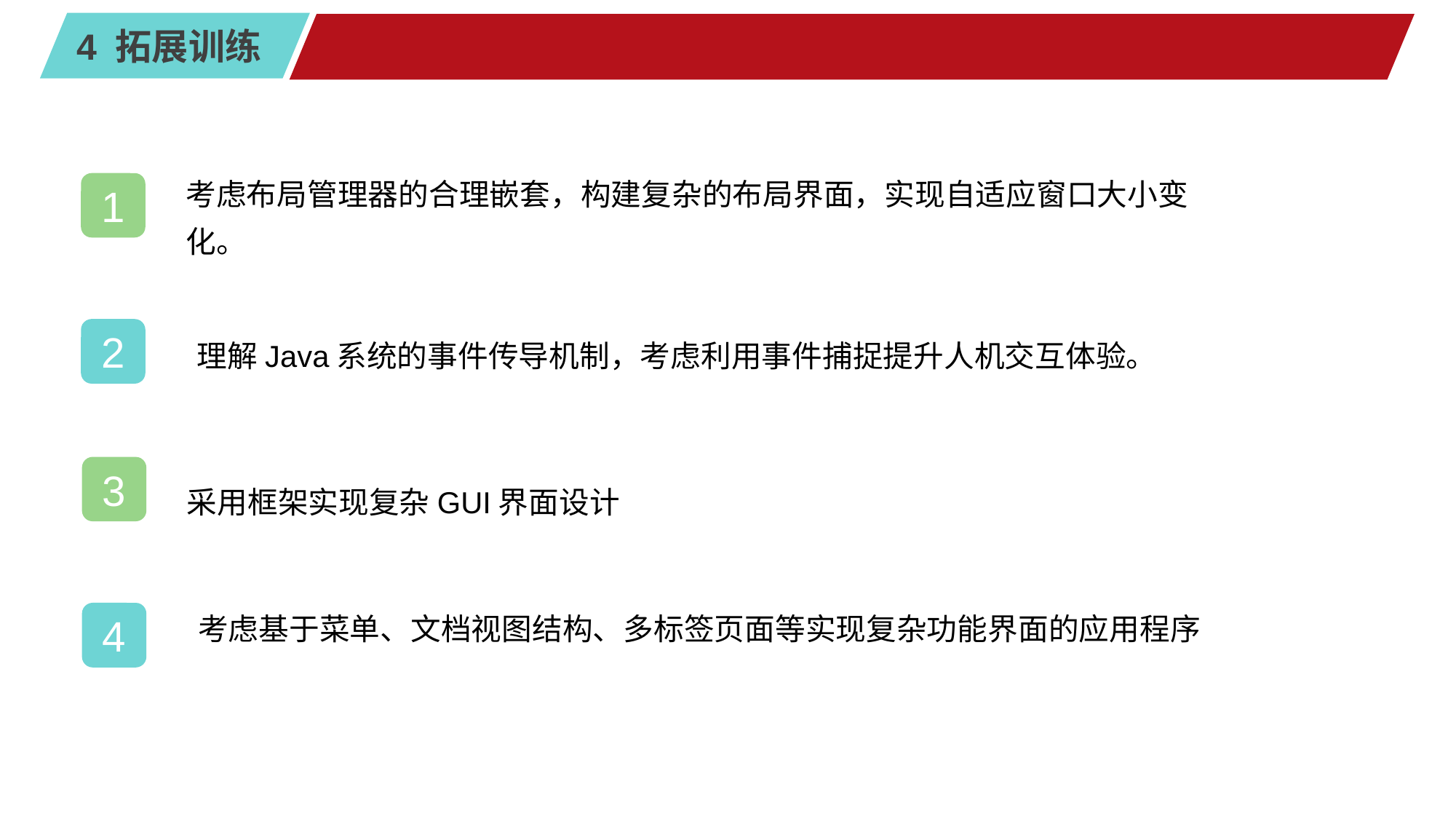

#
考虑布局管理器的合理嵌套，构建复杂的布局界面，实现自适应窗口大小变化。
1
2
理解Java系统的事件传导机制，考虑利用事件捕捉提升人机交互体验。
3
采用框架实现复杂GUI界面设计
考虑基于菜单、文档视图结构、多标签页面等实现复杂功能界面的应用程序
4